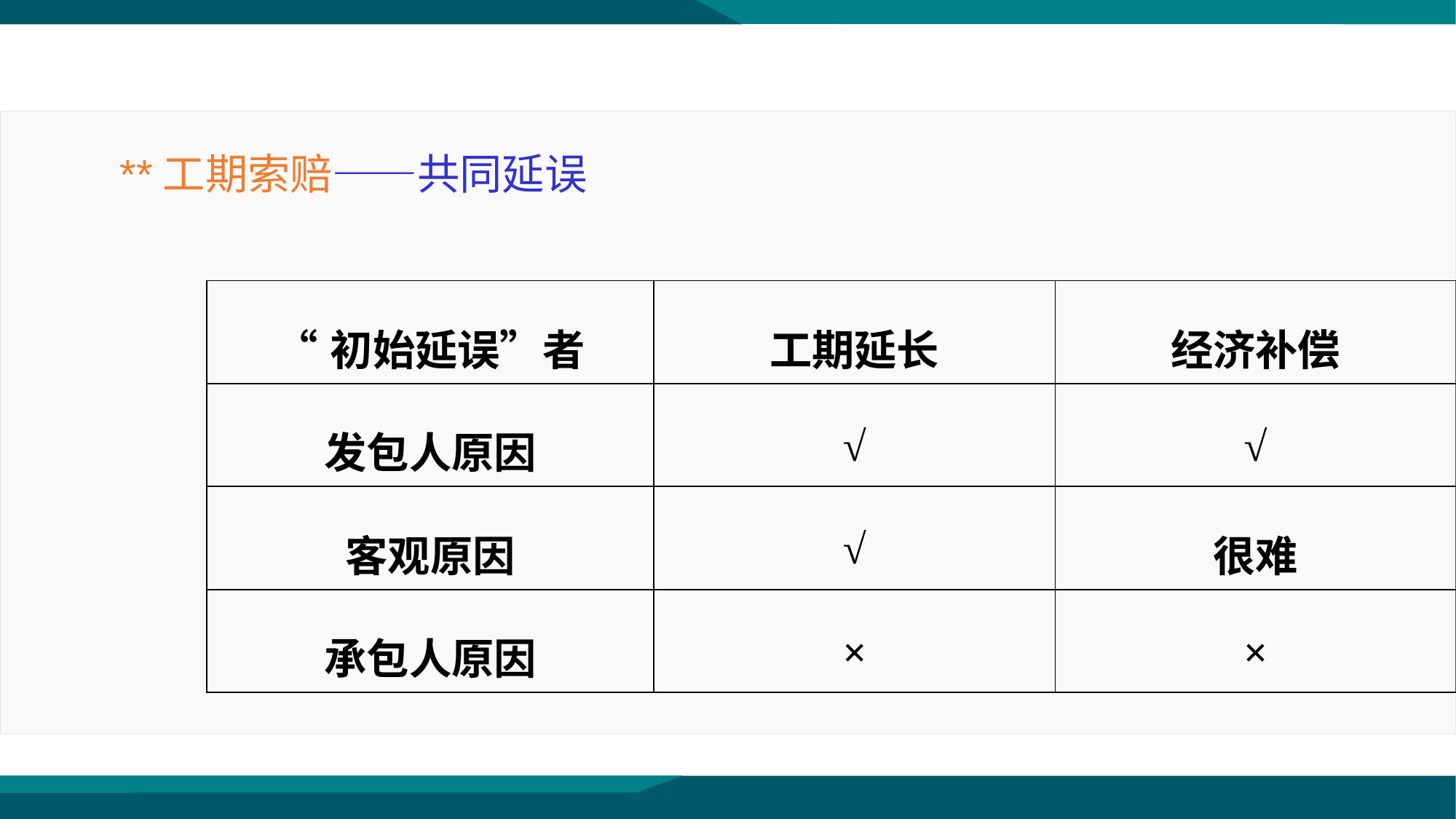

**工期索赔——共同延误
| “初始延误”者 | 工期延长 | 经济补偿 |
| --- | --- | --- |
| 发包人原因 | √ | √ |
| 客观原因 | √ | 很难 |
| 承包人原因 | × | × |